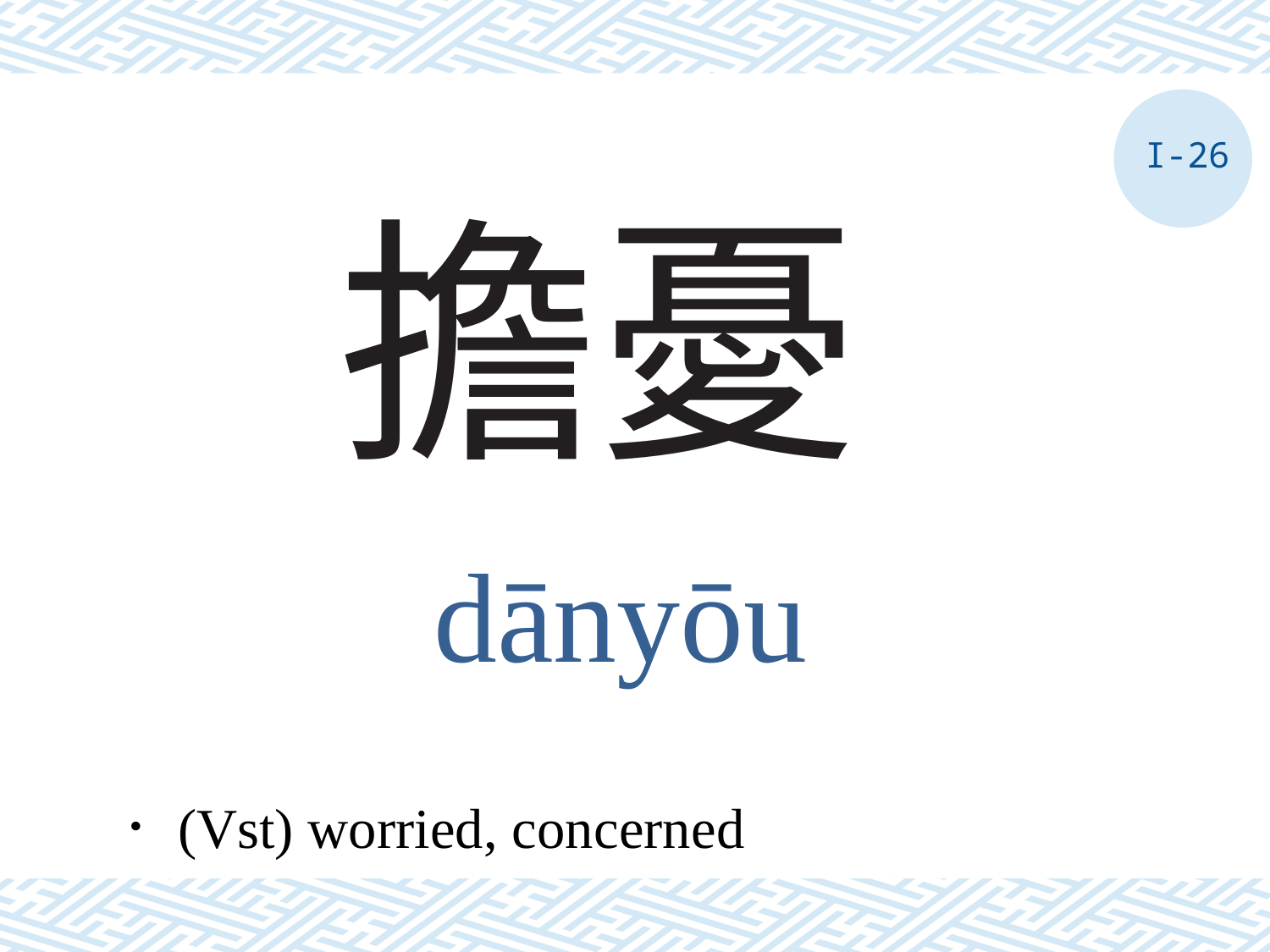

I-26

# 擔憂
dānyōu
．(Vst) worried, concerned